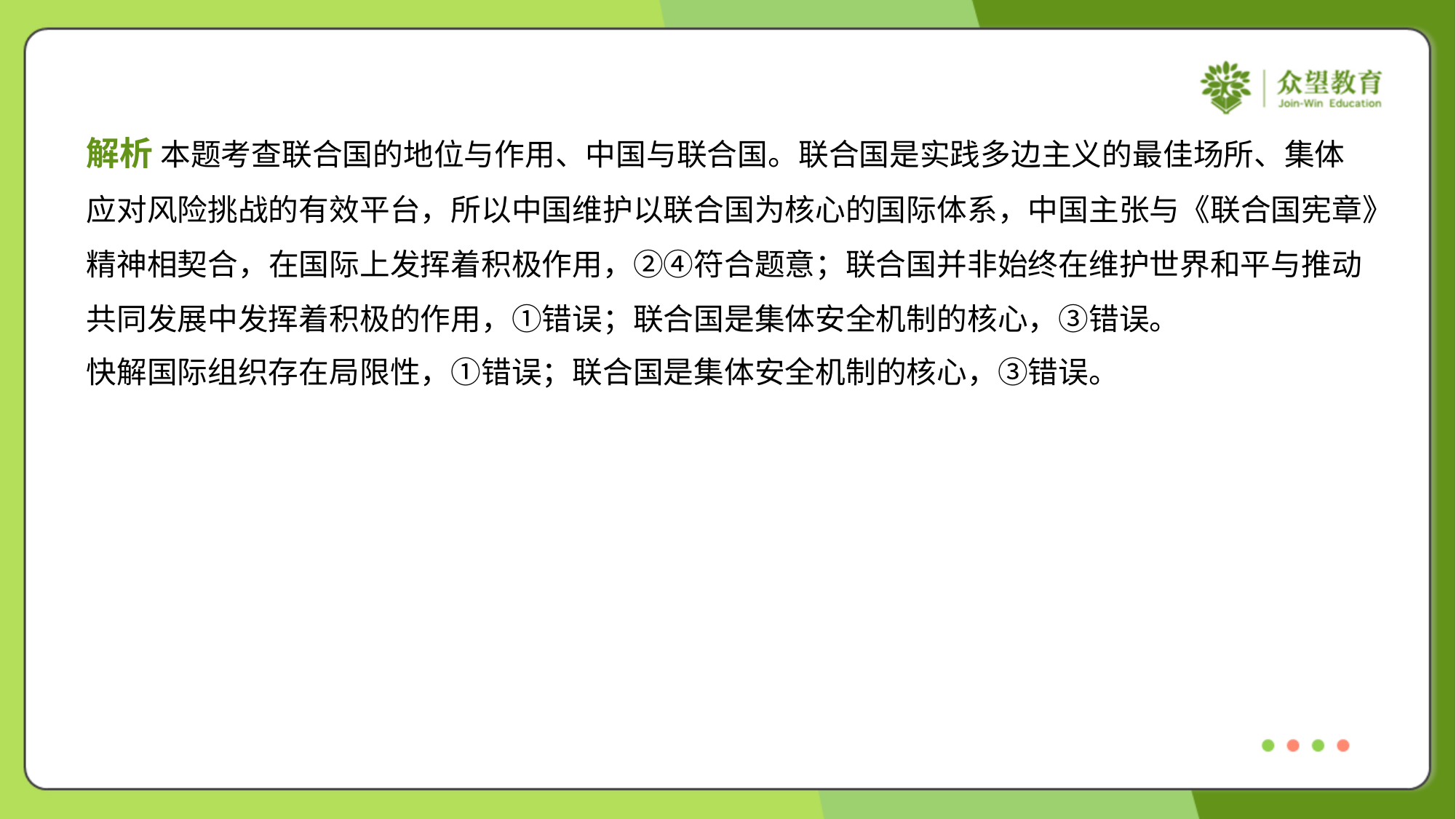

解析 本题考查联合国的地位与作用、中国与联合国。联合国是实践多边主义的最佳场所、集体
应对风险挑战的有效平台，所以中国维护以联合国为核心的国际体系，中国主张与《联合国宪章》
精神相契合，在国际上发挥着积极作用，②④符合题意；联合国并非始终在维护世界和平与推动
共同发展中发挥着积极的作用，①错误；联合国是集体安全机制的核心，③错误。
快解国际组织存在局限性，①错误；联合国是集体安全机制的核心，③错误。